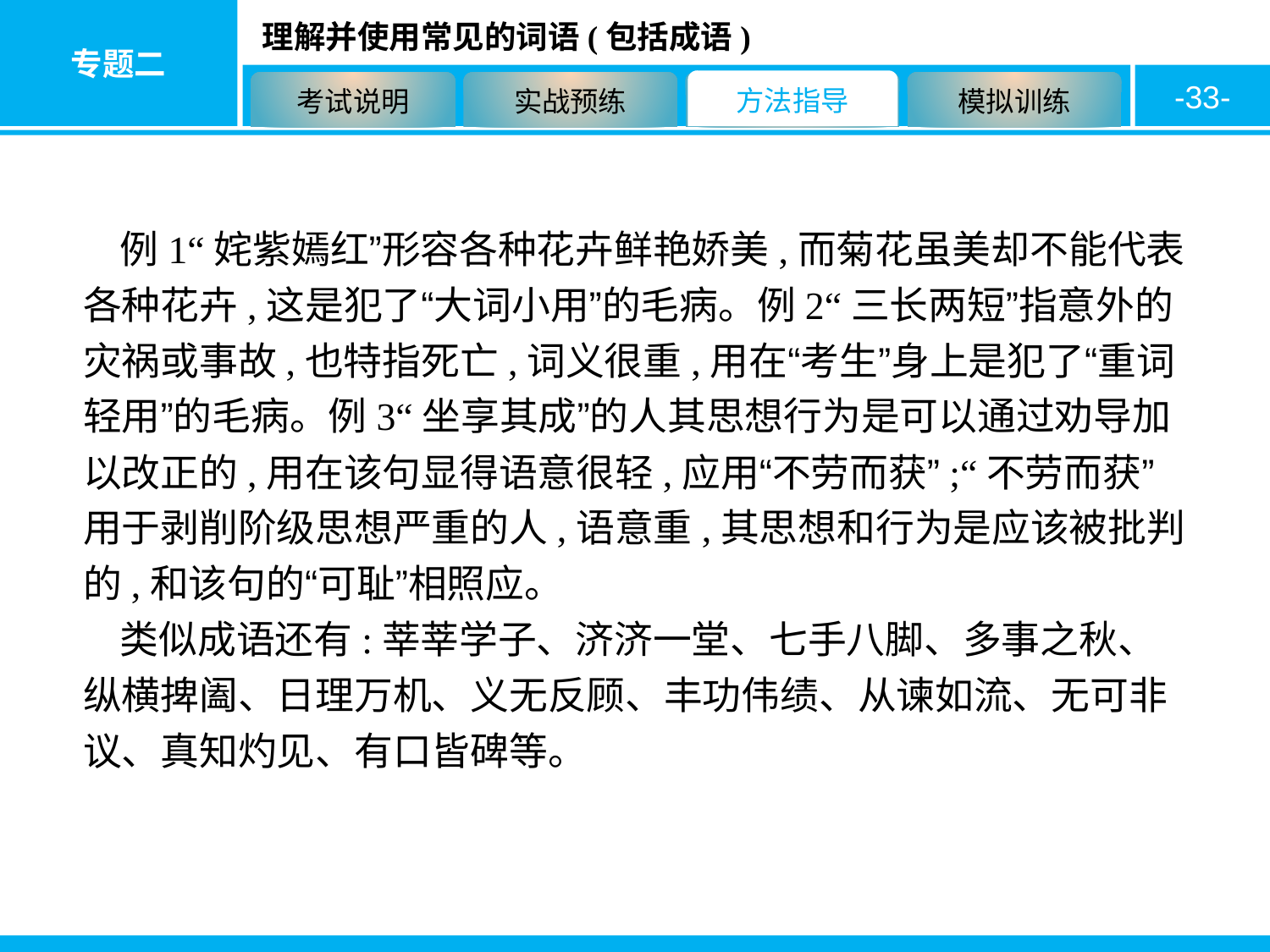

-33-
例1“姹紫嫣红”形容各种花卉鲜艳娇美,而菊花虽美却不能代表各种花卉,这是犯了“大词小用”的毛病。例2“三长两短”指意外的灾祸或事故,也特指死亡,词义很重,用在“考生”身上是犯了“重词轻用”的毛病。例3“坐享其成”的人其思想行为是可以通过劝导加以改正的,用在该句显得语意很轻,应用“不劳而获”;“不劳而获”用于剥削阶级思想严重的人,语意重,其思想和行为是应该被批判的,和该句的“可耻”相照应。
类似成语还有:莘莘学子、济济一堂、七手八脚、多事之秋、纵横捭阖、日理万机、义无反顾、丰功伟绩、从谏如流、无可非议、真知灼见、有口皆碑等。